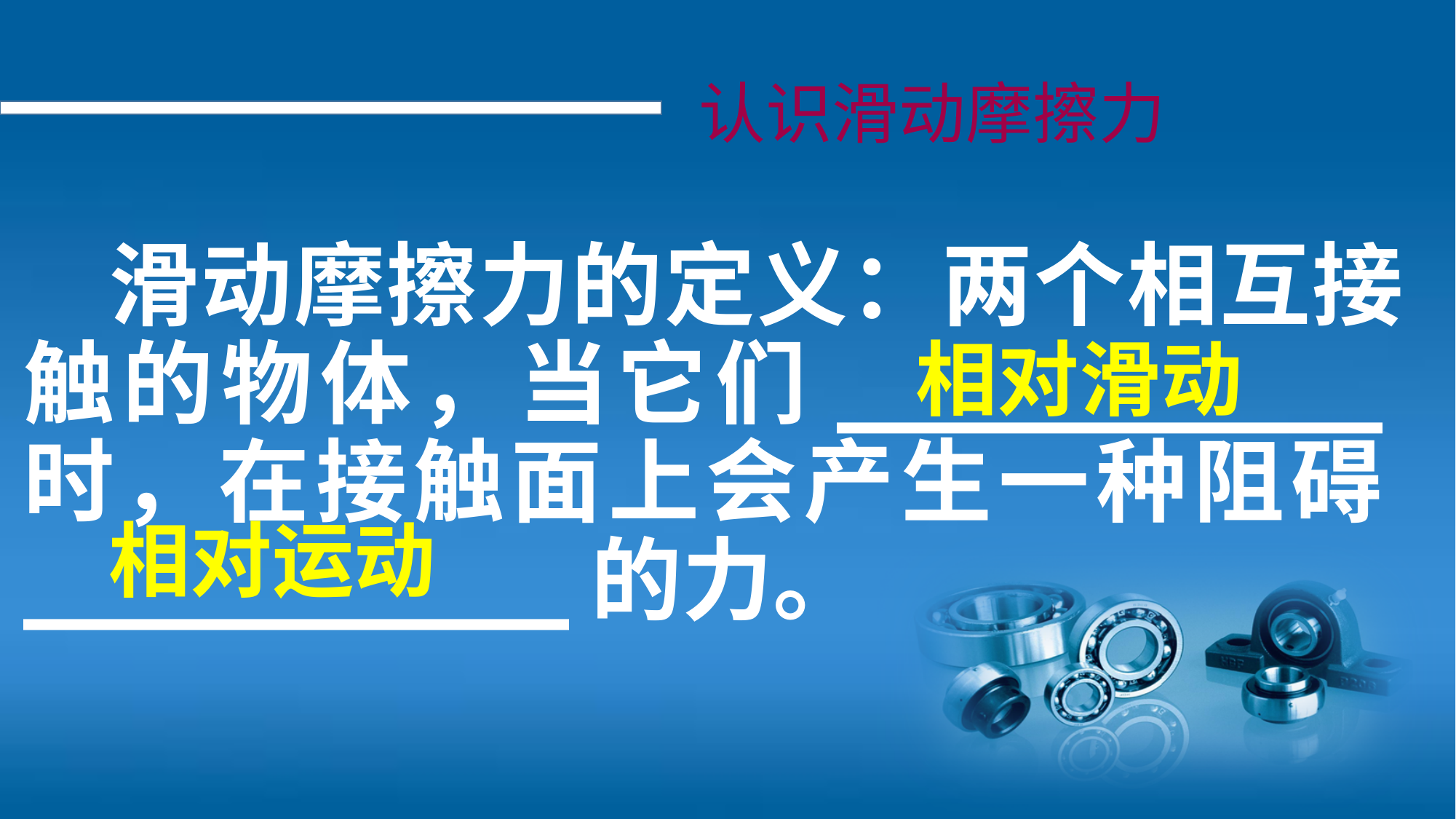

认识滑动摩擦力

    滑动摩擦力的定义：两个相互接触的物体，当它们__________时，在接触面上会产生一种阻碍__________的力。

相对滑动
相对运动